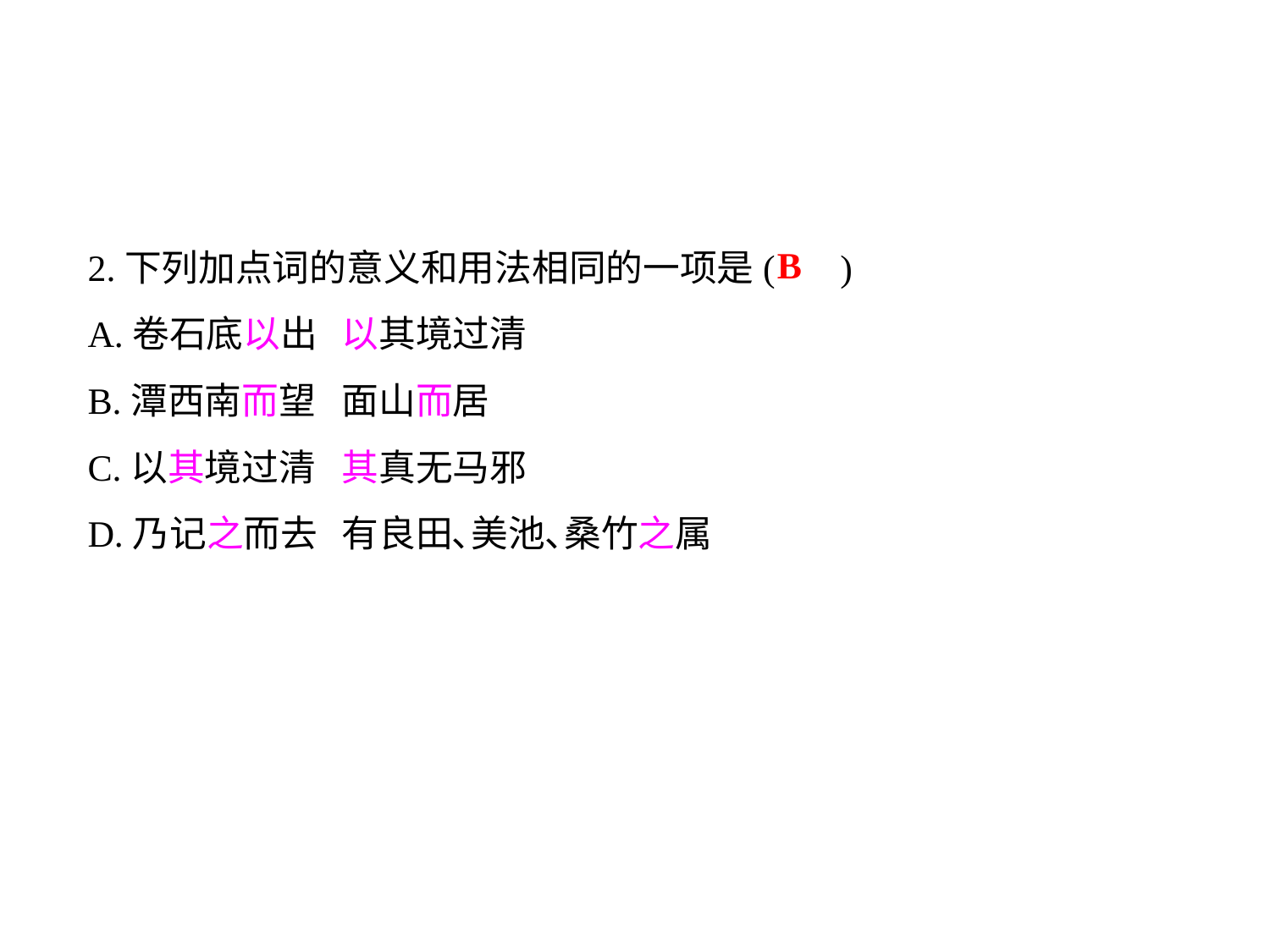

2.下列加点词的意义和用法相同的一项是(       )
A.卷石底以出	以其境过清
B.潭西南而望	面山而居
C.以其境过清	其真无马邪
D.乃记之而去	有良田､美池､桑竹之属
B